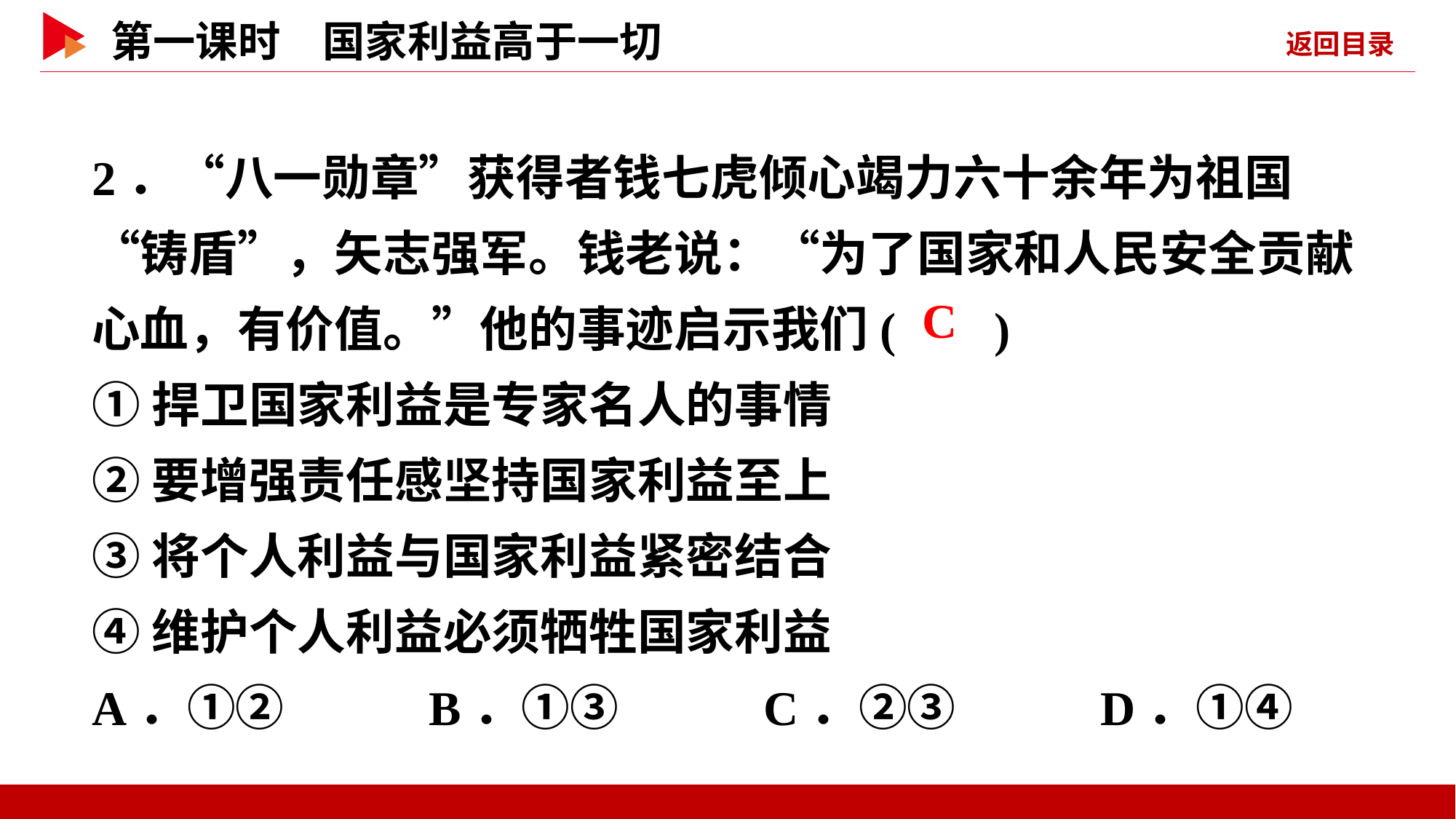

2．“八一勋章”获得者钱七虎倾心竭力六十余年为祖国“铸盾”，矢志强军。钱老说：“为了国家和人民安全贡献心血，有价值。”他的事迹启示我们(        )
①捍卫国家利益是专家名人的事情
②要增强责任感坚持国家利益至上
③将个人利益与国家利益紧密结合
④维护个人利益必须牺牲国家利益
A．①②            B．①③            C．②③            D．①④
   C